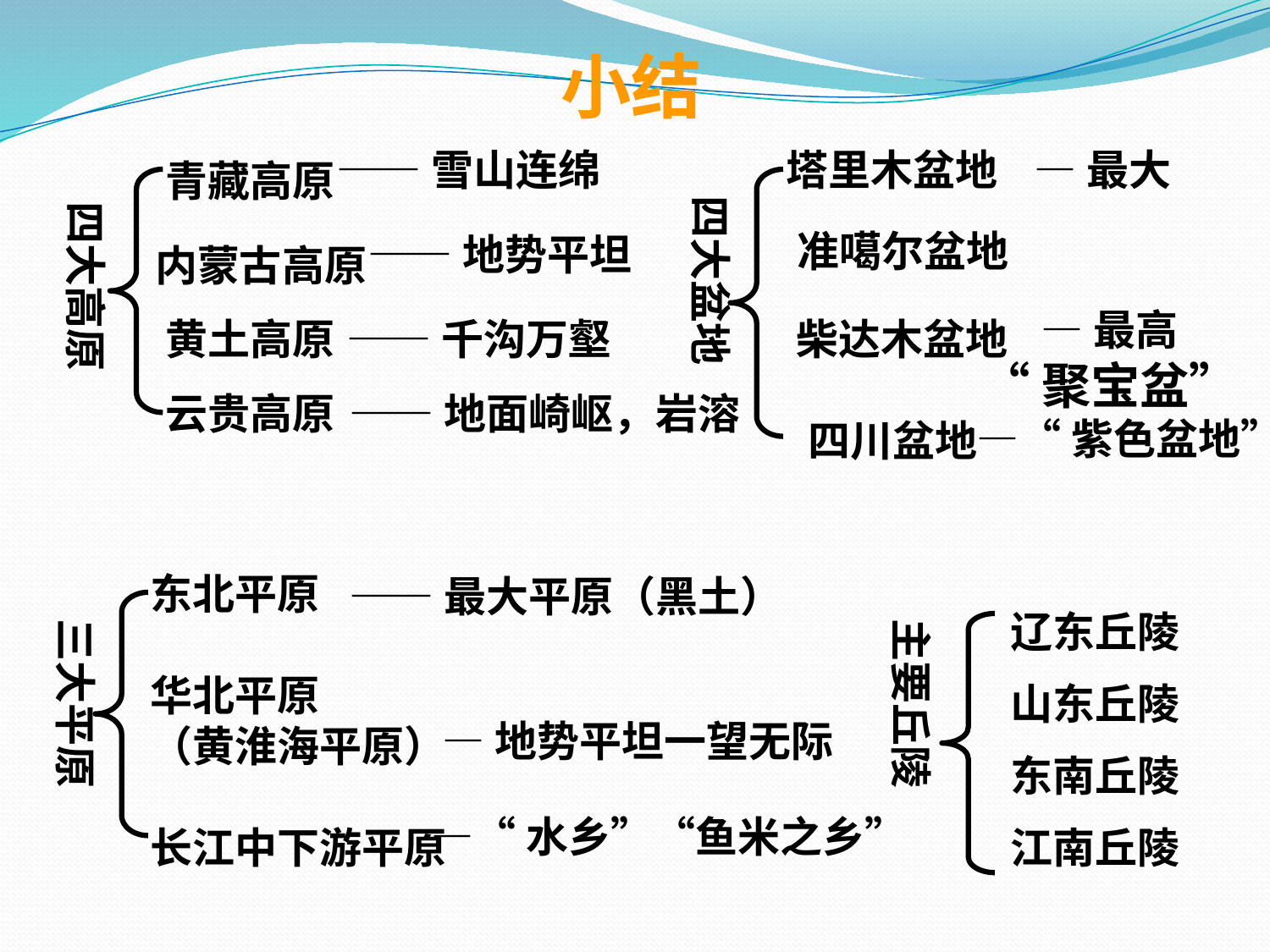

小结
——雪山连绵
四大盆地
塔里木盆地
—最大
四大高原
青藏高原

准噶尔盆地
——地势平坦
内蒙古高原
—最高
“聚宝盆”
黄土高原
——千沟万壑
柴达木盆地

四川盆地
云贵高原
——地面崎岖，岩溶
—“紫色盆地”
东北平原

华北平原
（黄淮海平原）

长江中下游平原
——最大平原（黑土）

辽东丘陵
山东丘陵
东南丘陵
江南丘陵
三大平原
主要丘陵

—地势平坦一望无际
—“水乡”“鱼米之乡”